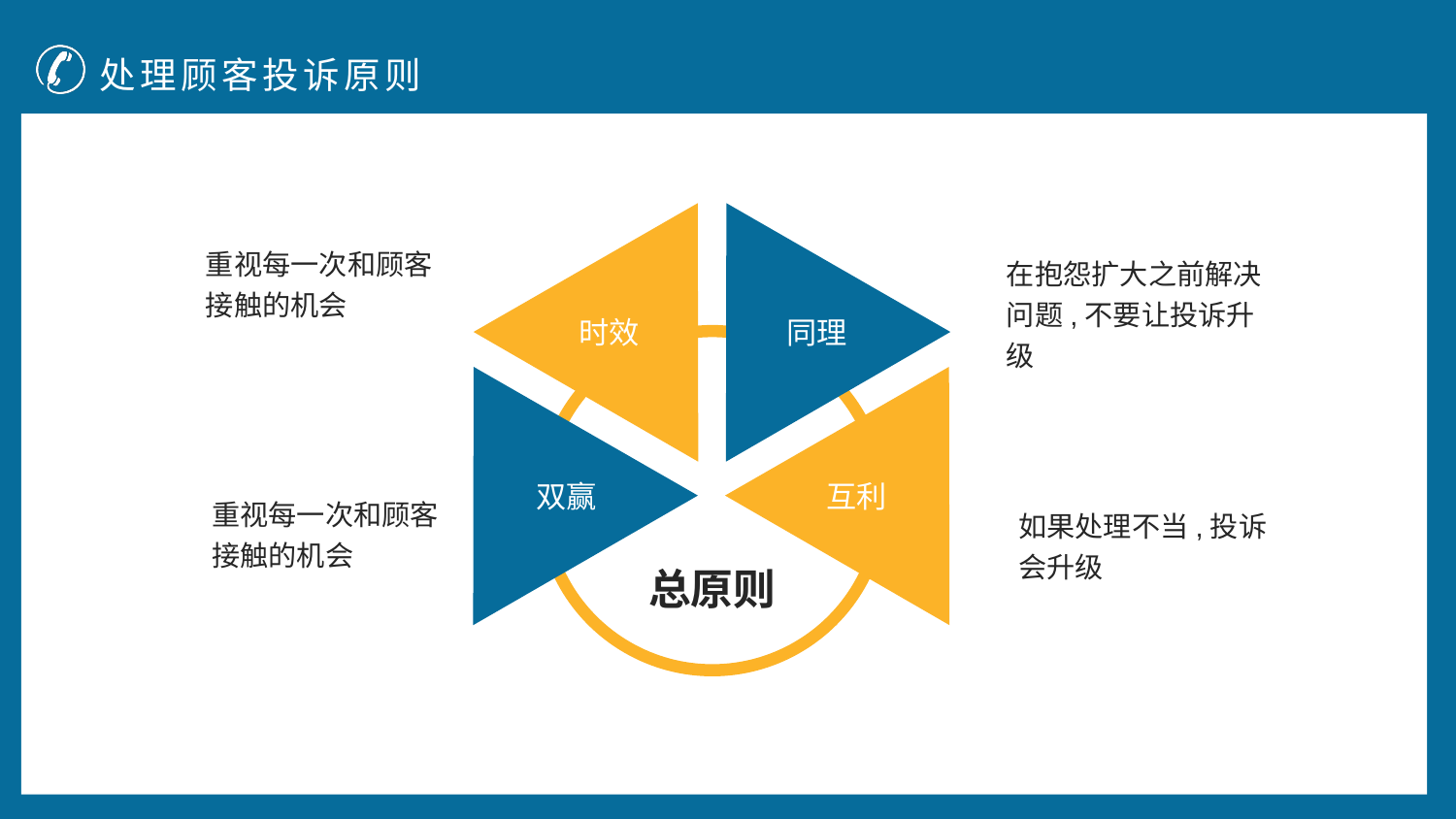

处理顾客投诉原则
时效
同理
总原则
双赢
互利
重视每一次和顾客接触的机会
在抱怨扩大之前解决问题,不要让投诉升级
重视每一次和顾客接触的机会
如果处理不当,投诉会升级